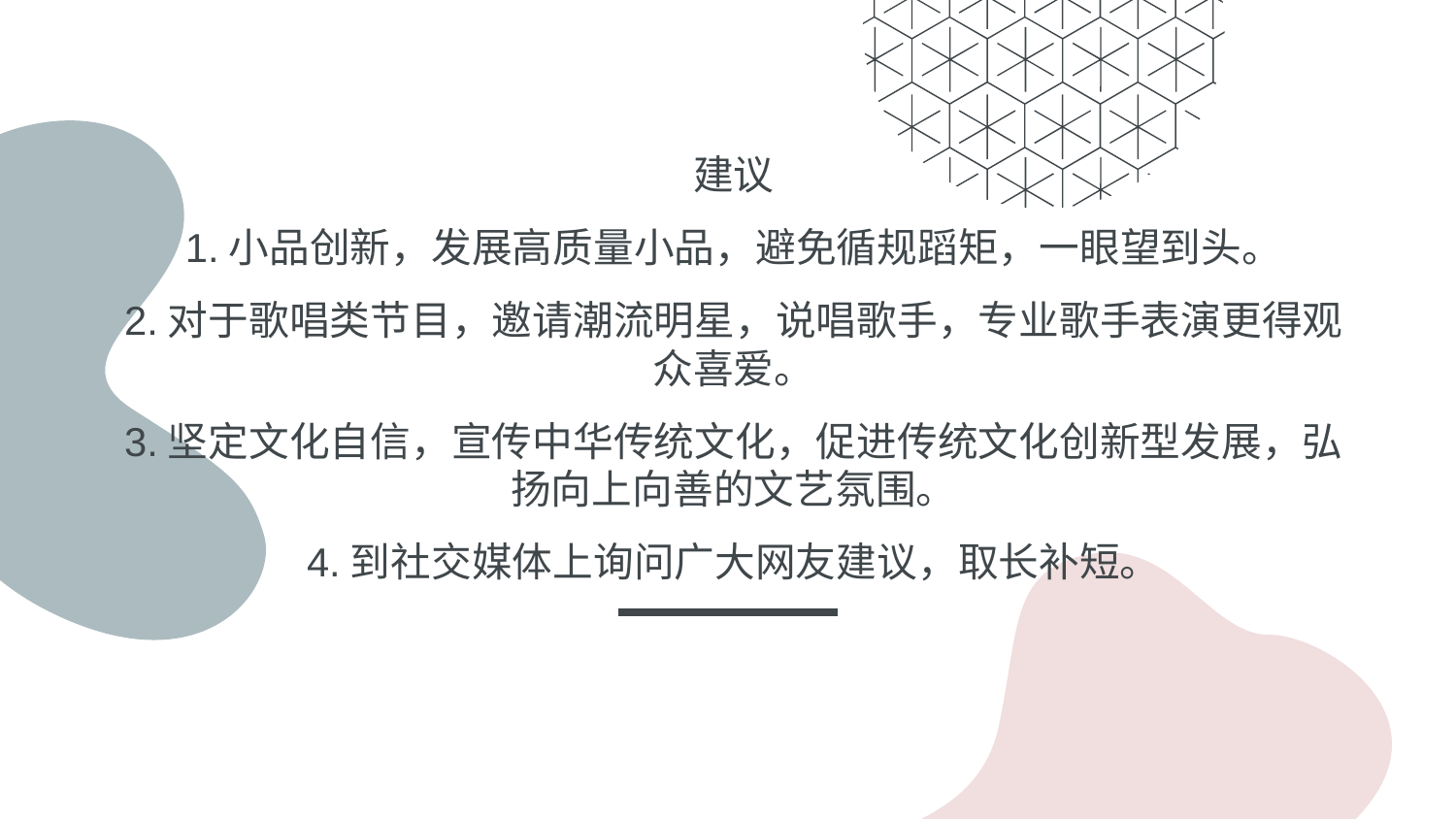

建议
1.小品创新，发展高质量小品，避免循规蹈矩，一眼望到头。
2.对于歌唱类节目，邀请潮流明星，说唱歌手，专业歌手表演更得观众喜爱。
3.坚定文化自信，宣传中华传统文化，促进传统文化创新型发展，弘扬向上向善的文艺氛围。
4.到社交媒体上询问广大网友建议，取长补短。